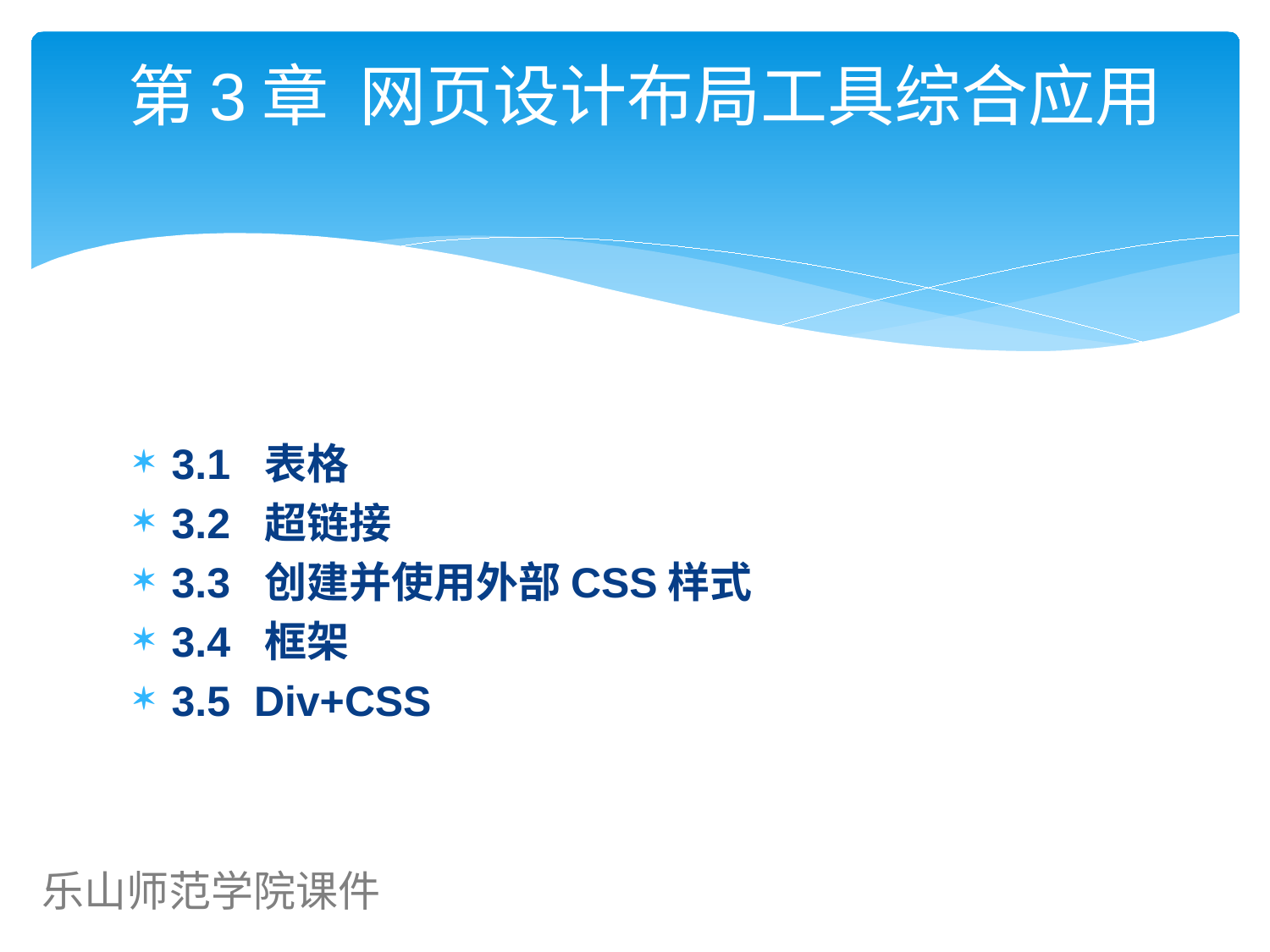

# 第3章  网页设计布局工具综合应用

3.1  表格
3.2  超链接
3.3  创建并使用外部CSS样式
3.4  框架
3.5  Div+CSS